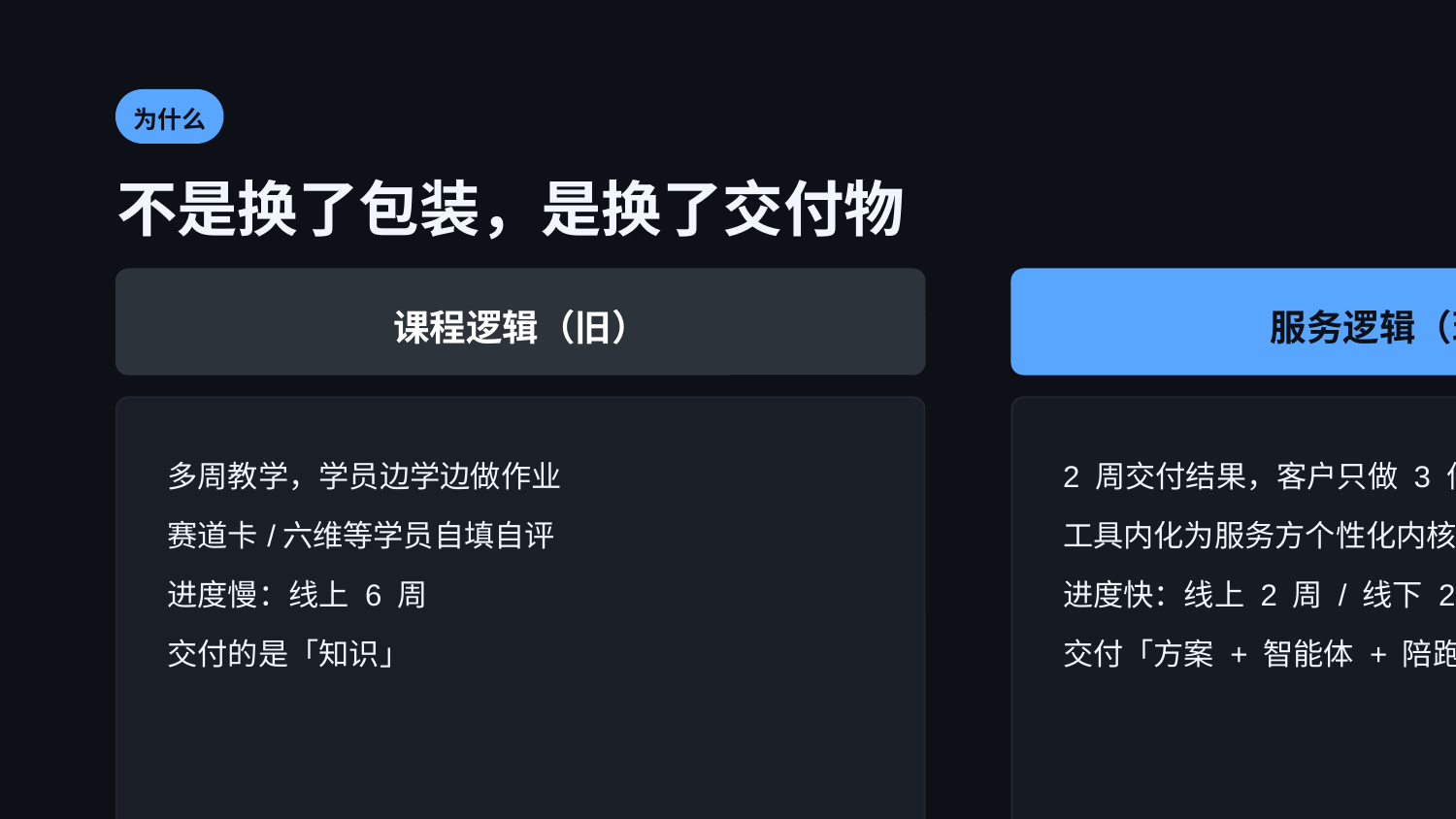

为什么
不是换了包装，是换了交付物

课程逻辑（旧）
服务逻辑（现在）

多周教学，学员边学边做作业
赛道卡/六维等学员自填自评
进度慢：线上 6 周
交付的是「知识」
2 周交付结果，客户只做 3 件事
工具内化为服务方个性化内核
进度快：线上 2 周 / 线下 2 天
交付「方案 + 智能体 + 陪跑」
💡 金句：课程卖的是「知识」，服务交付的是「结果」。